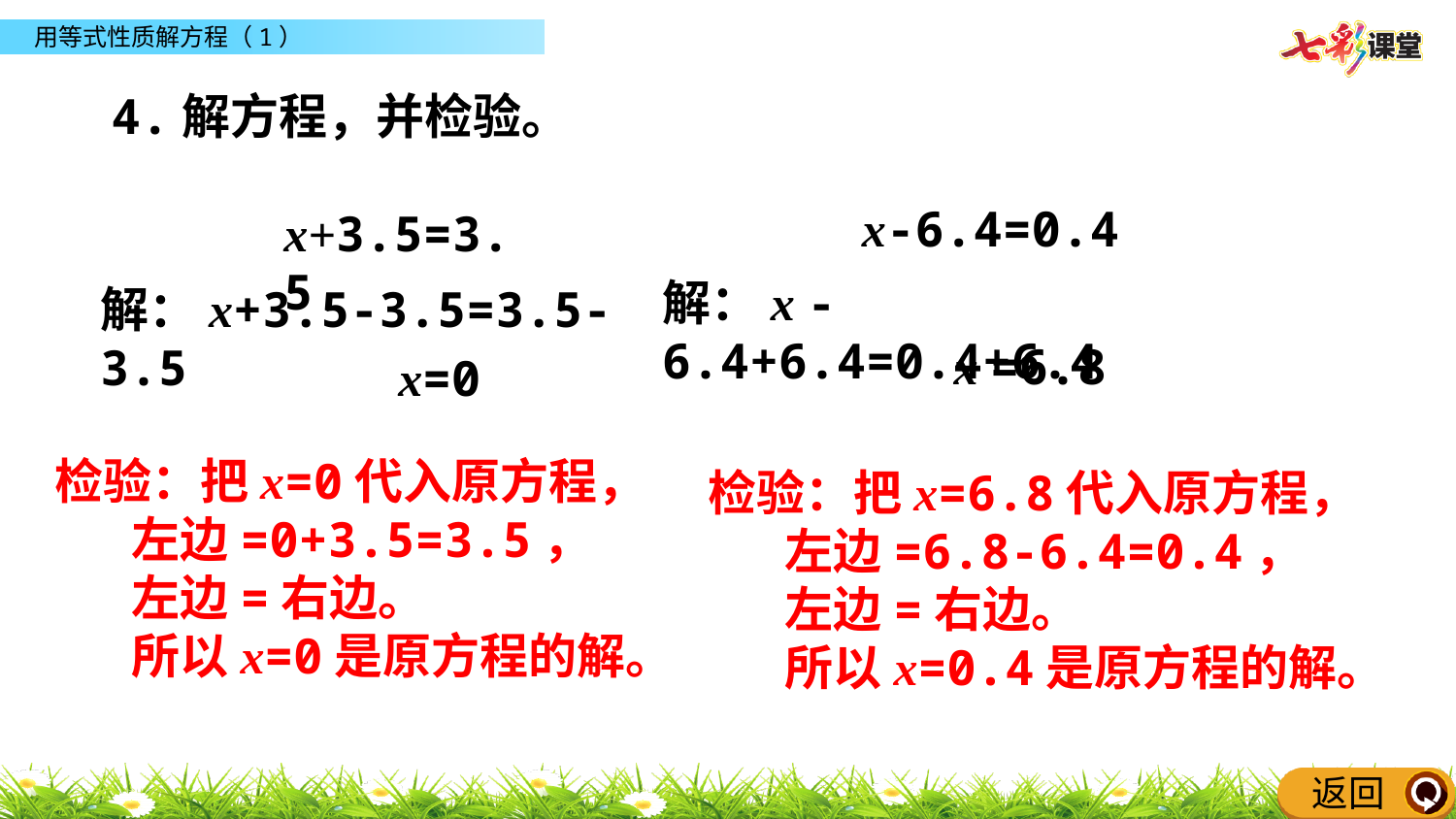

同步练习

4.解方程，并检验。
x-6.4=0.4
x+3.5=3.5
解：x -6.4+6.4=0.4+6.4
解：x+3.5-3.5=3.5-3.5
x =6.8
x=0
检验：把x=0代入原方程，
      左边=0+3.5=3.5，
      左边=右边。
      所以x=0是原方程的解。
检验：把x=6.8代入原方程，
      左边=6.8-6.4=0.4，
      左边=右边。
      所以x=0.4是原方程的解。